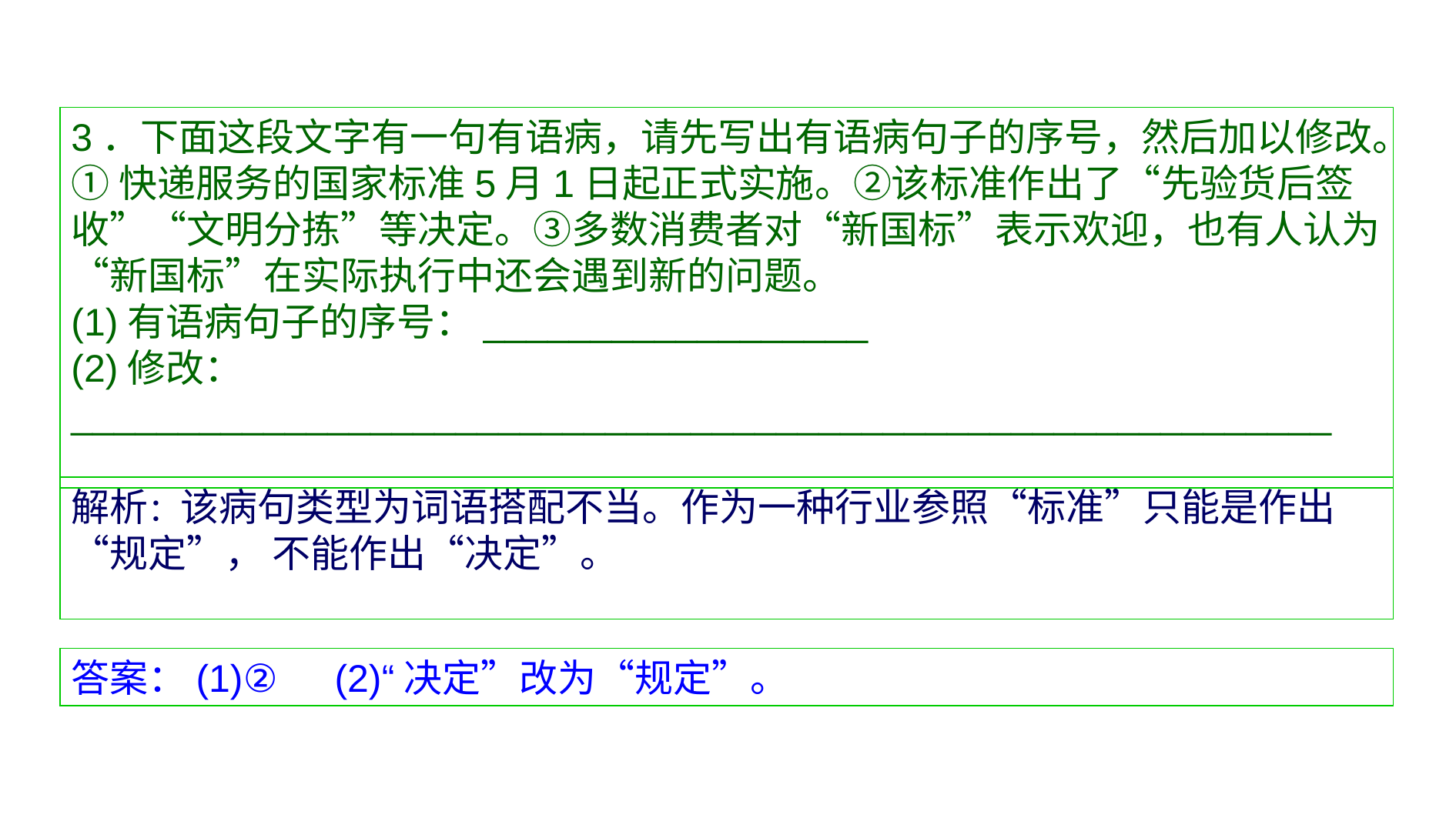

3．下面这段文字有一句有语病，请先写出有语病句子的序号，然后加以修改。
①快递服务的国家标准5月1日起正式实施。②该标准作出了“先验货后签收”“文明分拣”等决定。③多数消费者对“新国标”表示欢迎，也有人认为“新国标”在实际执行中还会遇到新的问题。
(1)有语病句子的序号：__________________
(2)修改：___________________________________________________________

解析：该病句类型为词语搭配不当。作为一种行业参照“标准”只能是作出“规定”， 不能作出“决定”。

答案：(1)②　(2)“决定”改为“规定”。